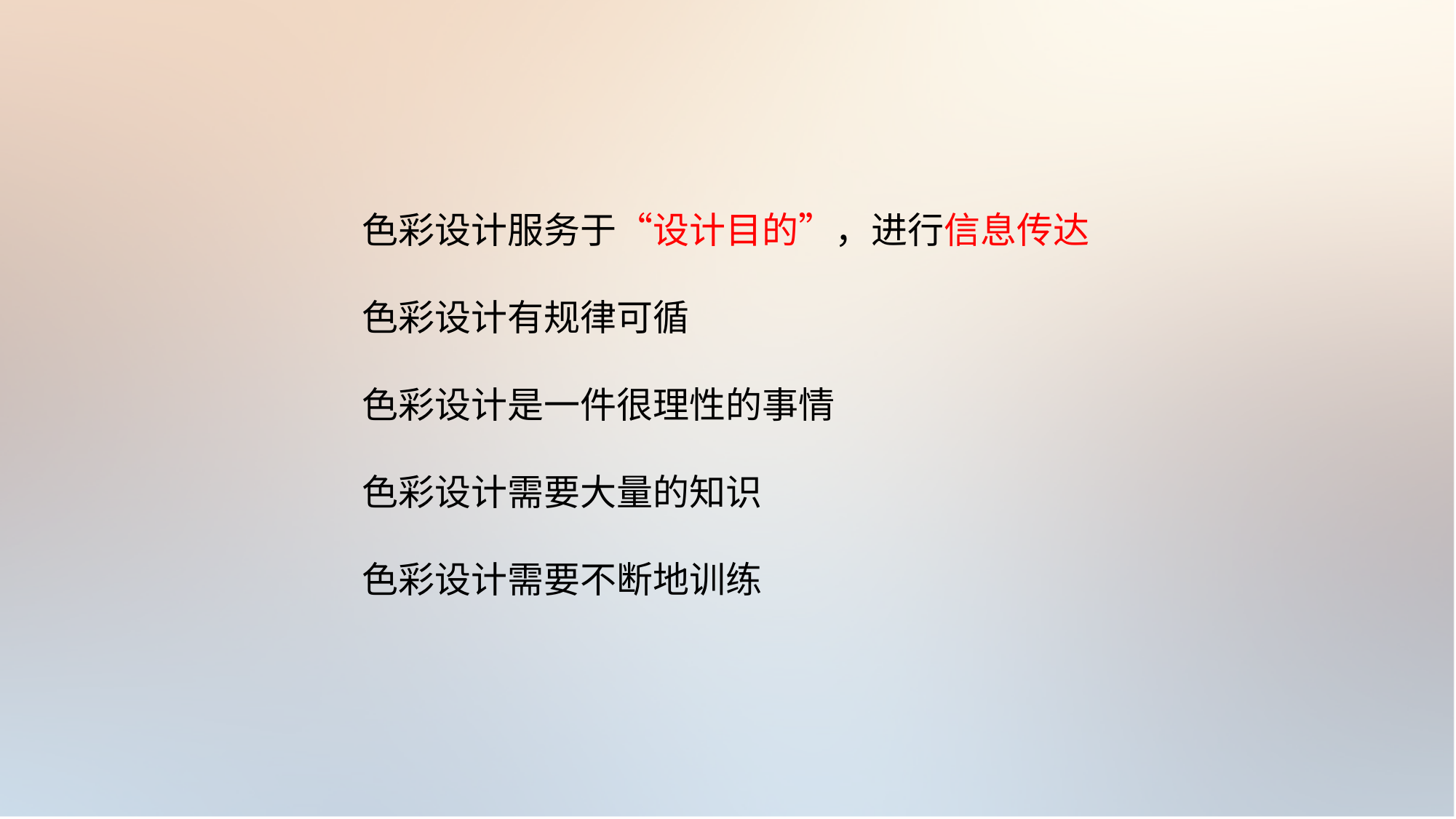

色彩设计服务于“设计目的”，进行信息传达
色彩设计有规律可循
色彩设计是一件很理性的事情
色彩设计需要大量的知识
色彩设计需要不断地训练